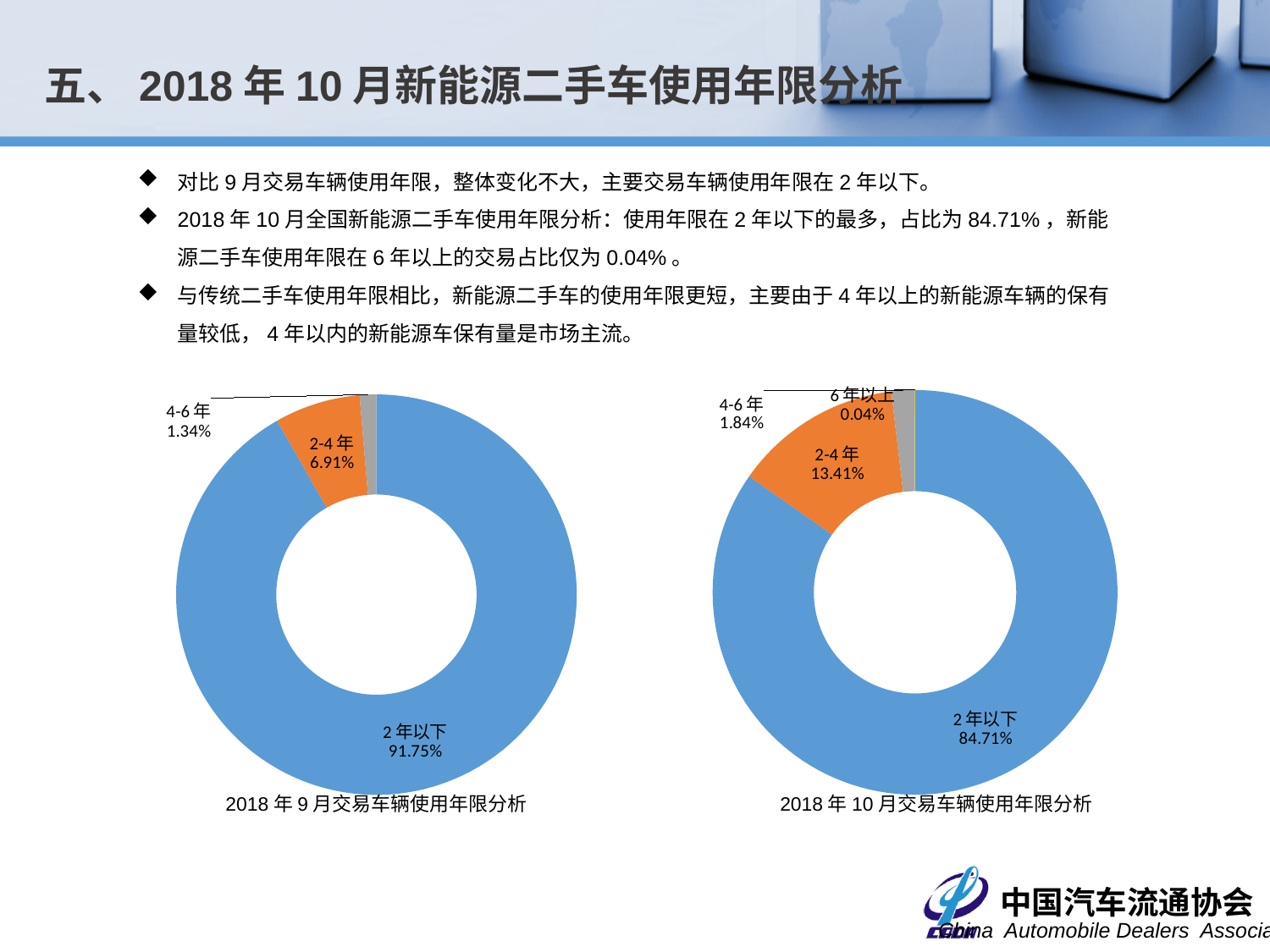

五、2018年10月新能源二手车使用年限分析
对比9月交易车辆使用年限，整体变化不大，主要交易车辆使用年限在2年以下。
2018年10月全国新能源二手车使用年限分析：使用年限在2年以下的最多，占比为84.71%，新能源二手车使用年限在6年以上的交易占比仅为0.04%。
与传统二手车使用年限相比，新能源二手车的使用年限更短，主要由于4年以上的新能源车辆的保有量较低，4年以内的新能源车保有量是市场主流。

### Chart

| Category |  |
|---|---|
| 2年以下 | 2122.0 |
| 2-4年 | 336.0 |
| 4-6年 | 46.0 |
| 6年以上 | 1.0 |

### Chart

| Category |  |
|---|---|
| 2年以下 | 2323.0 |
| 2-4年 | 175.0 |
| 4-6年 | 34.0 |
| 6年以上 | 0.0 |
2018年9月交易车辆使用年限分析
2018年10月交易车辆使用年限分析